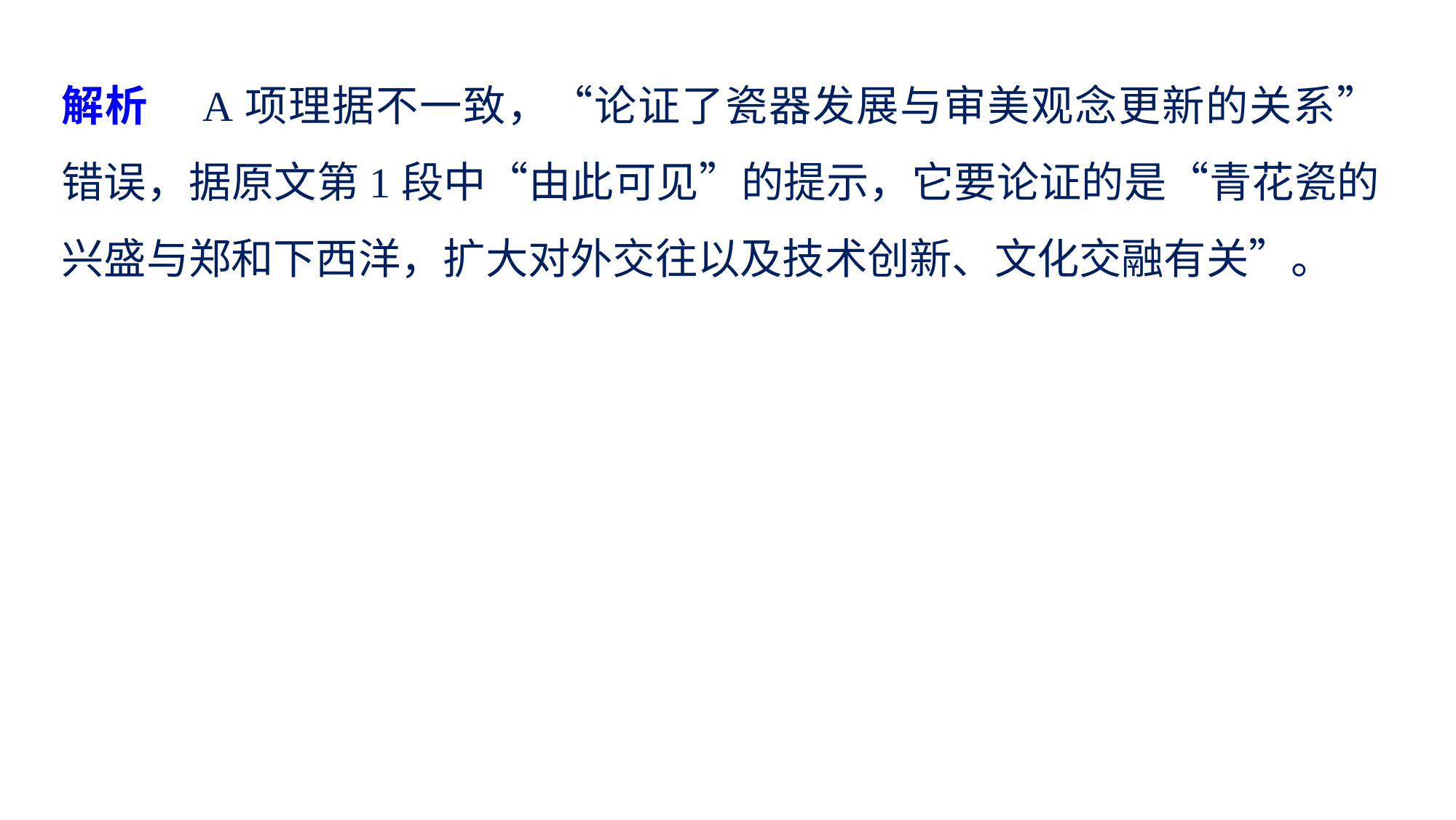

解析　A项理据不一致，“论证了瓷器发展与审美观念更新的关系”错误，据原文第1段中“由此可见”的提示，它要论证的是“青花瓷的兴盛与郑和下西洋，扩大对外交往以及技术创新、文化交融有关”。